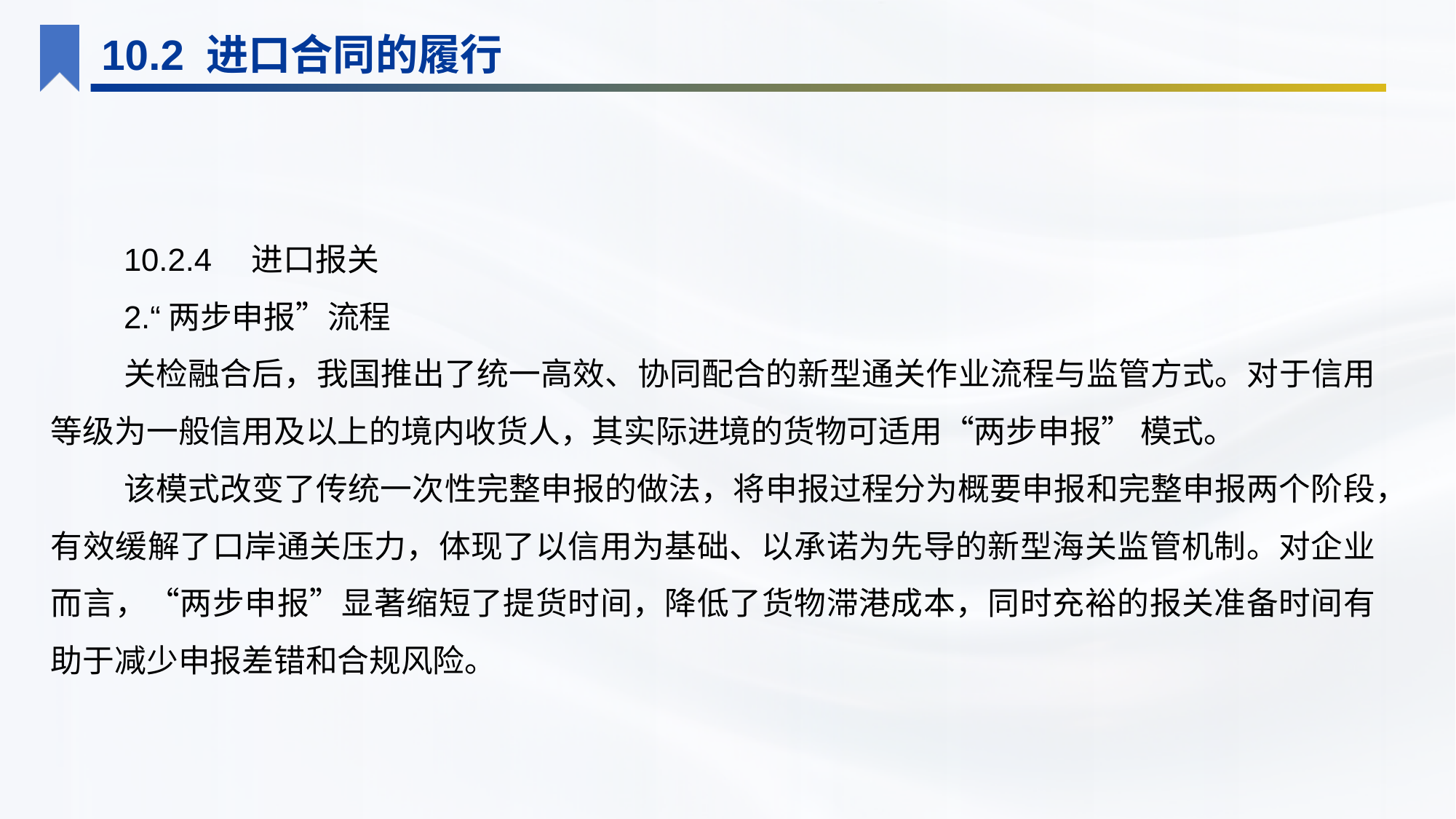

10.2 进口合同的履行
10.2.4　进口报关
2.“两步申报”流程
关检融合后，我国推出了统一高效、协同配合的新型通关作业流程与监管方式。对于信用等级为一般信用及以上的境内收货人，其实际进境的货物可适用“两步申报” 模式。
该模式改变了传统一次性完整申报的做法，将申报过程分为概要申报和完整申报两个阶段，有效缓解了口岸通关压力，体现了以信用为基础、以承诺为先导的新型海关监管机制。对企业而言，“两步申报”显著缩短了提货时间，降低了货物滞港成本，同时充裕的报关准备时间有助于减少申报差错和合规风险。